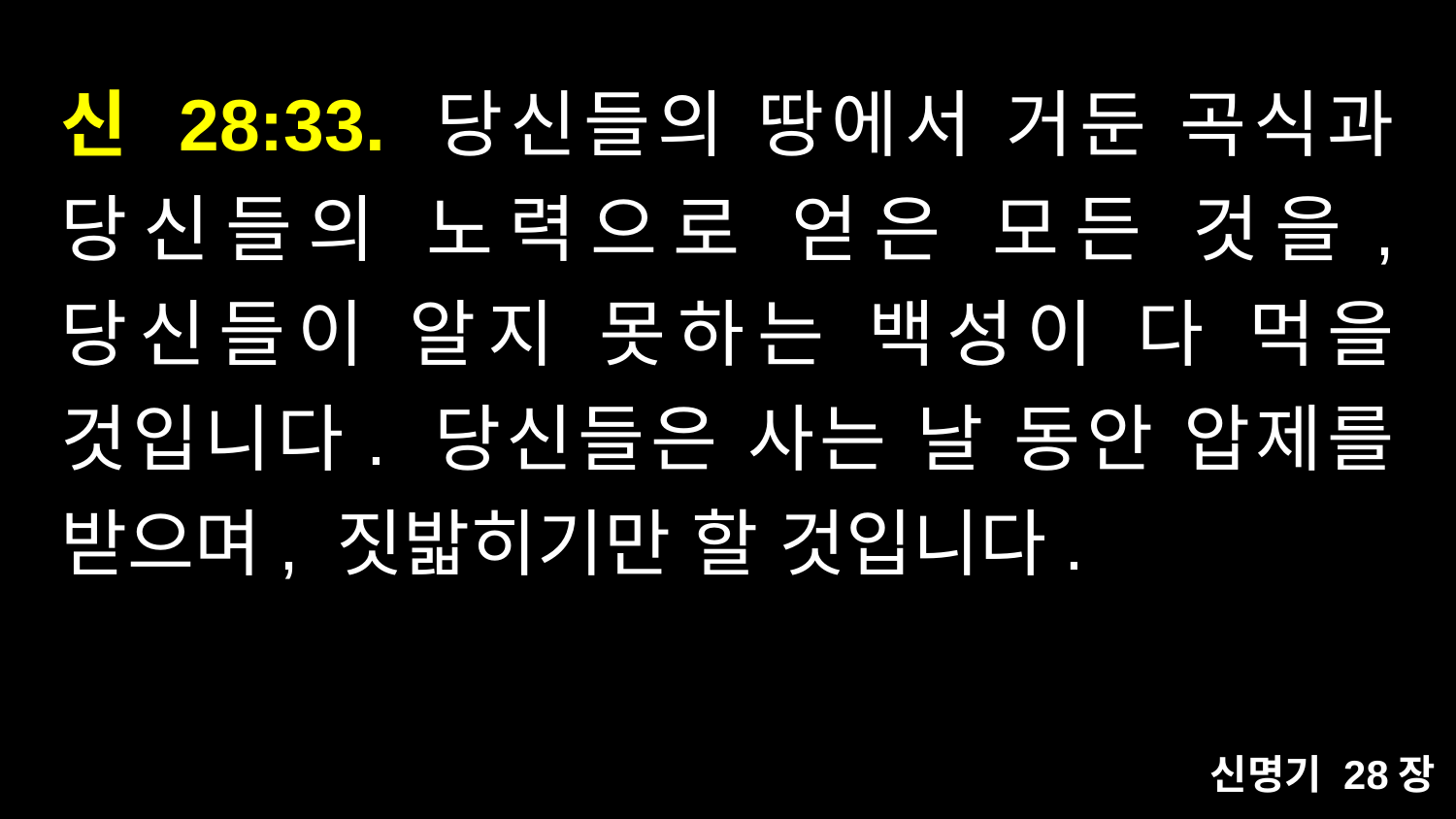

# 신 28:33. 당신들의 땅에서 거둔 곡식과 당신들의 노력으로 얻은 모든 것을, 당신들이 알지 못하는 백성이 다 먹을 것입니다. 당신들은 사는 날 동안 압제를 받으며, 짓밟히기만 할 것입니다.
신명기 28장